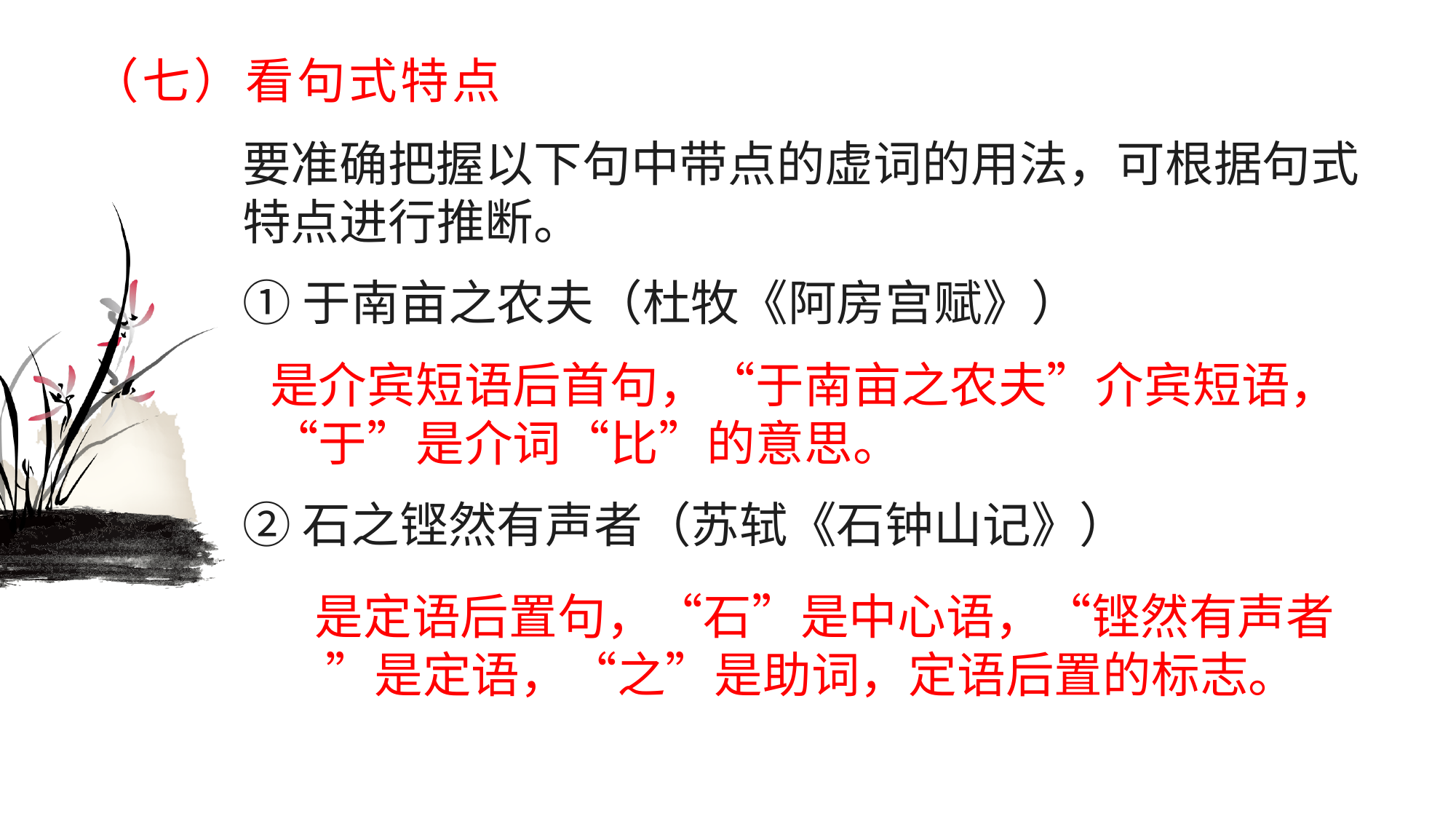

# （七）看句式特点
要准确把握以下句中带点的虚词的用法，可根据句式特点进行推断。
①于南亩之农夫（杜牧《阿房宫赋》）
是介宾短语后首句，“于南亩之农夫”介宾短语，“于”是介词“比”的意思。
②石之铿然有声者（苏轼《石钟山记》）
是定语后置句，“石”是中心语，“铿然有声者 ”是定语，“之”是助词，定语后置的标志。